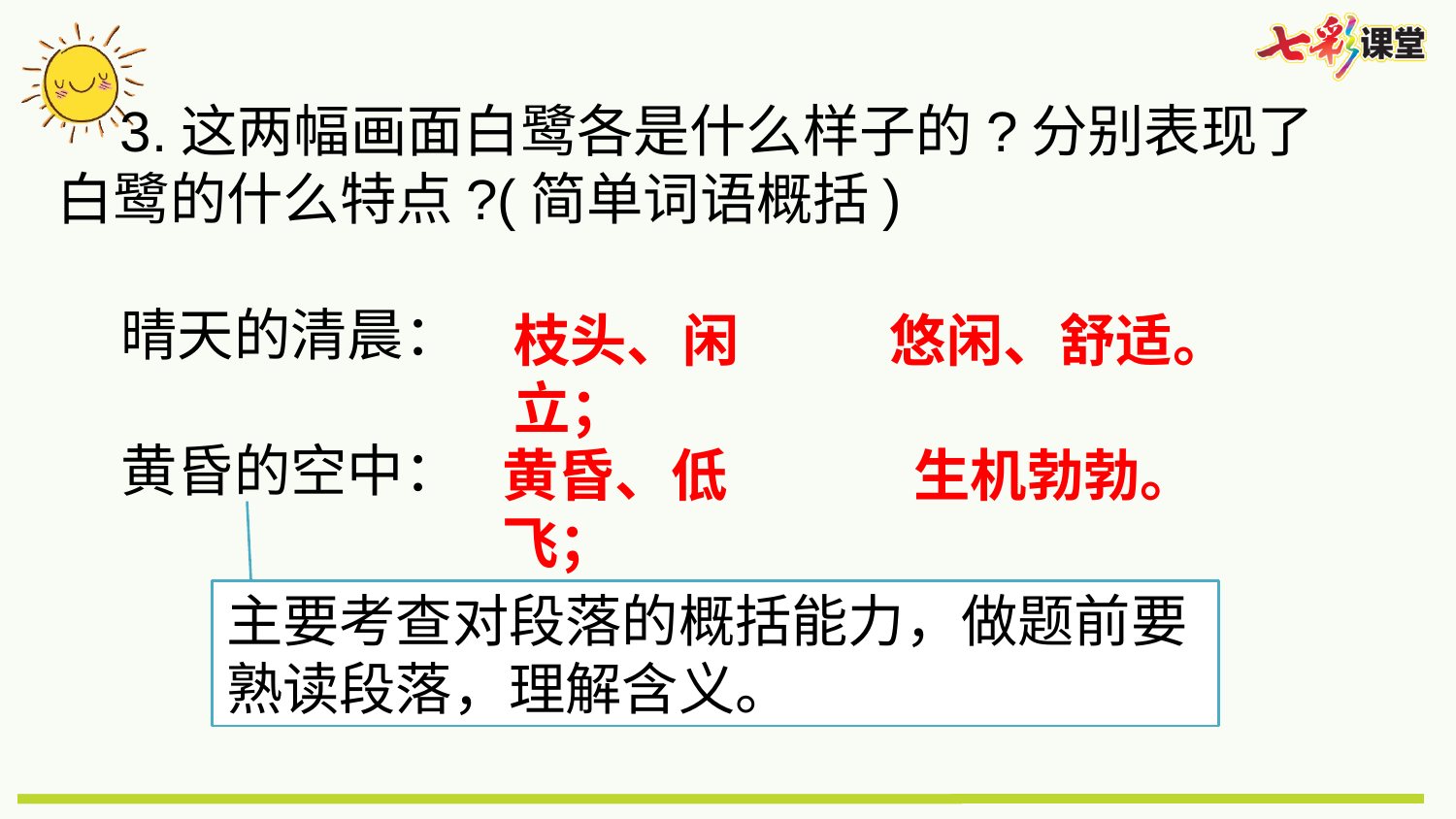

3.这两幅画面白鹭各是什么样子的?分别表现了白鹭的什么特点?(简单词语概括)

    晴天的清晨：

    黄昏的空中：

枝头、闲立；
悠闲、舒适。
黄昏、低飞；
生机勃勃。
主要考查对段落的概括能力，做题前要熟读段落，理解含义。